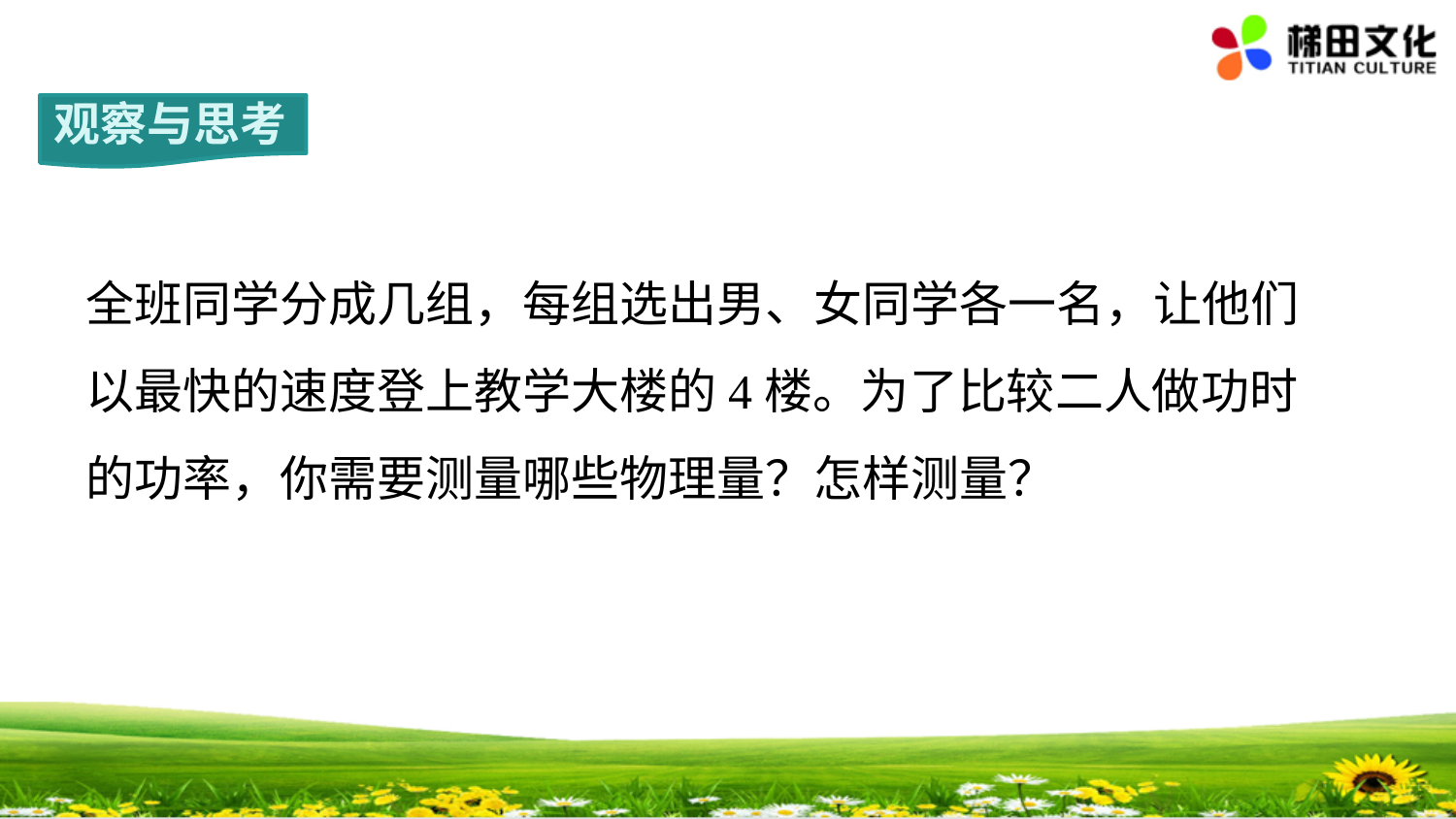

观察与思考

全班同学分成几组，每组选出男、女同学各一名，让他们以最快的速度登上教学大楼的4楼。为了比较二人做功时的功率，你需要测量哪些物理量？怎样测量？